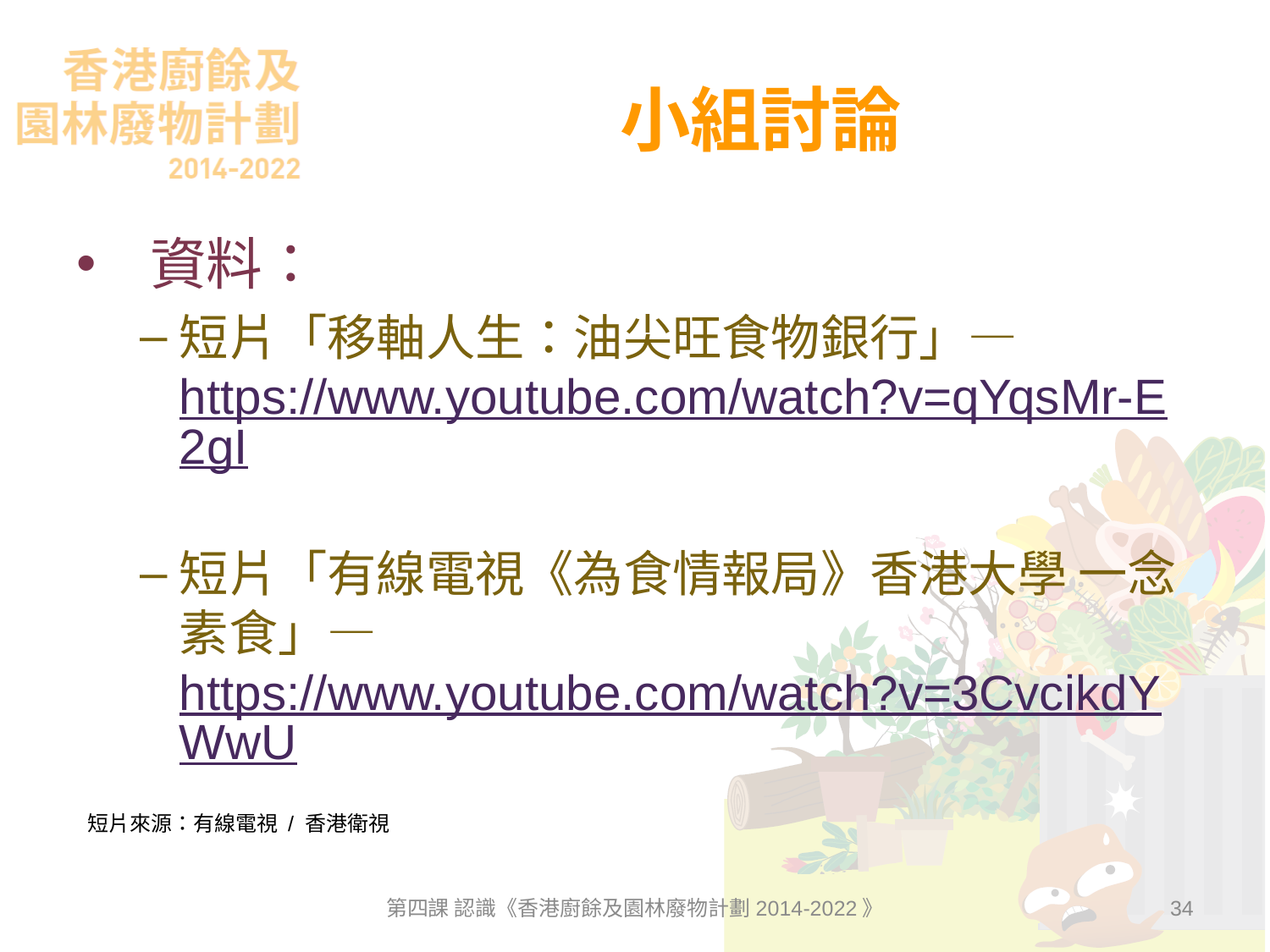

# 小組討論
 資料：
短片「移軸人生：油尖旺食物銀行」— https://www.youtube.com/watch?v=qYqsMr-E2gI
短片「有線電視《為食情報局》香港大學 一念素食」— https://www.youtube.com/watch?v=3CvcikdYWwU

短片來源：有線電視 / 香港衛視

第四課 認識《香港廚餘及園林廢物計劃2014-2022》
34